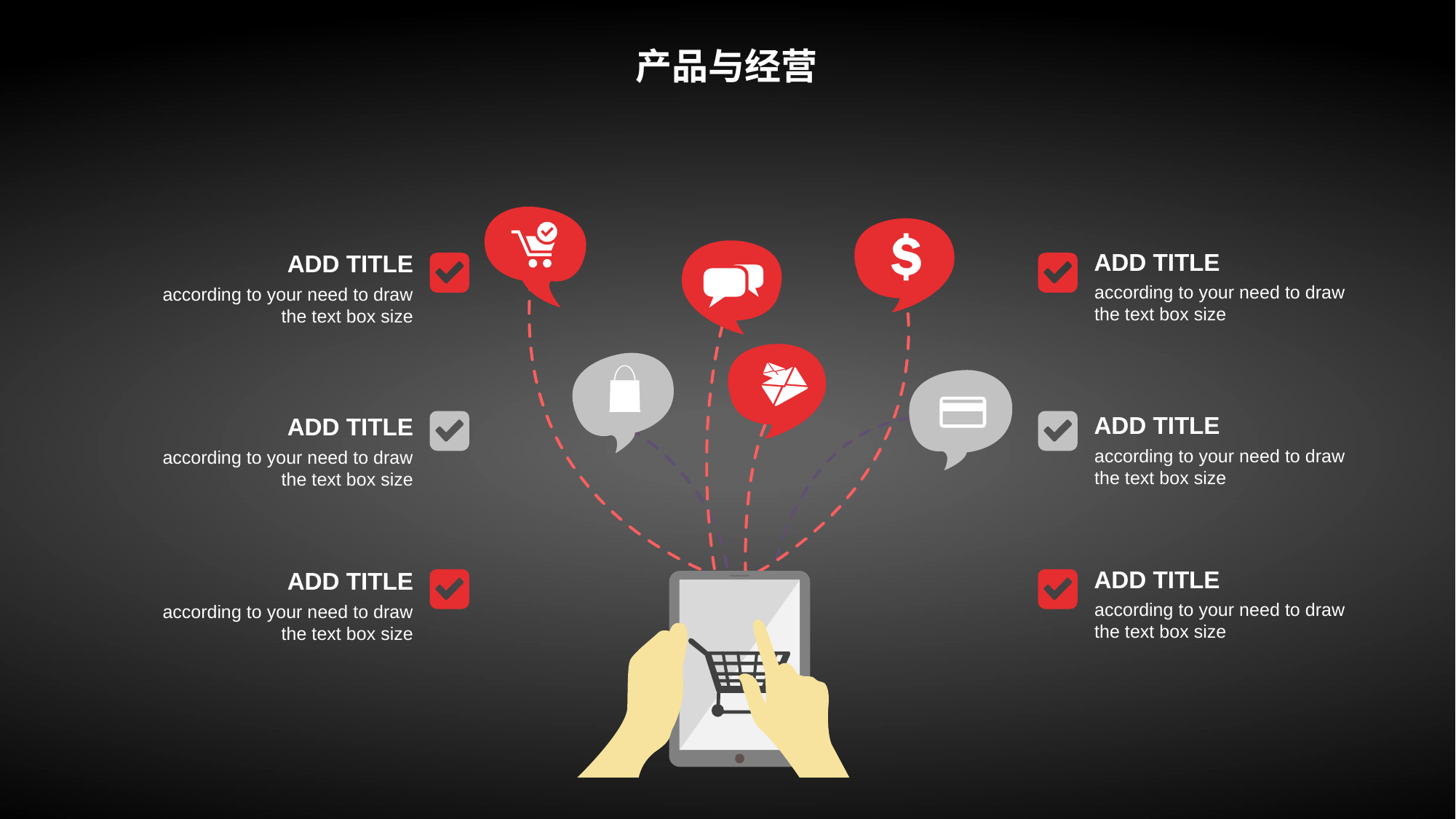

产品与经营

ADD TITLE
ADD TITLE

according to your need to draw the text box size
according to your need to draw the text box size

ADD TITLE

ADD TITLE

according to your need to draw the text box size
according to your need to draw the text box size
ADD TITLE
ADD TITLE

according to your need to draw the text box size
according to your need to draw the text box size